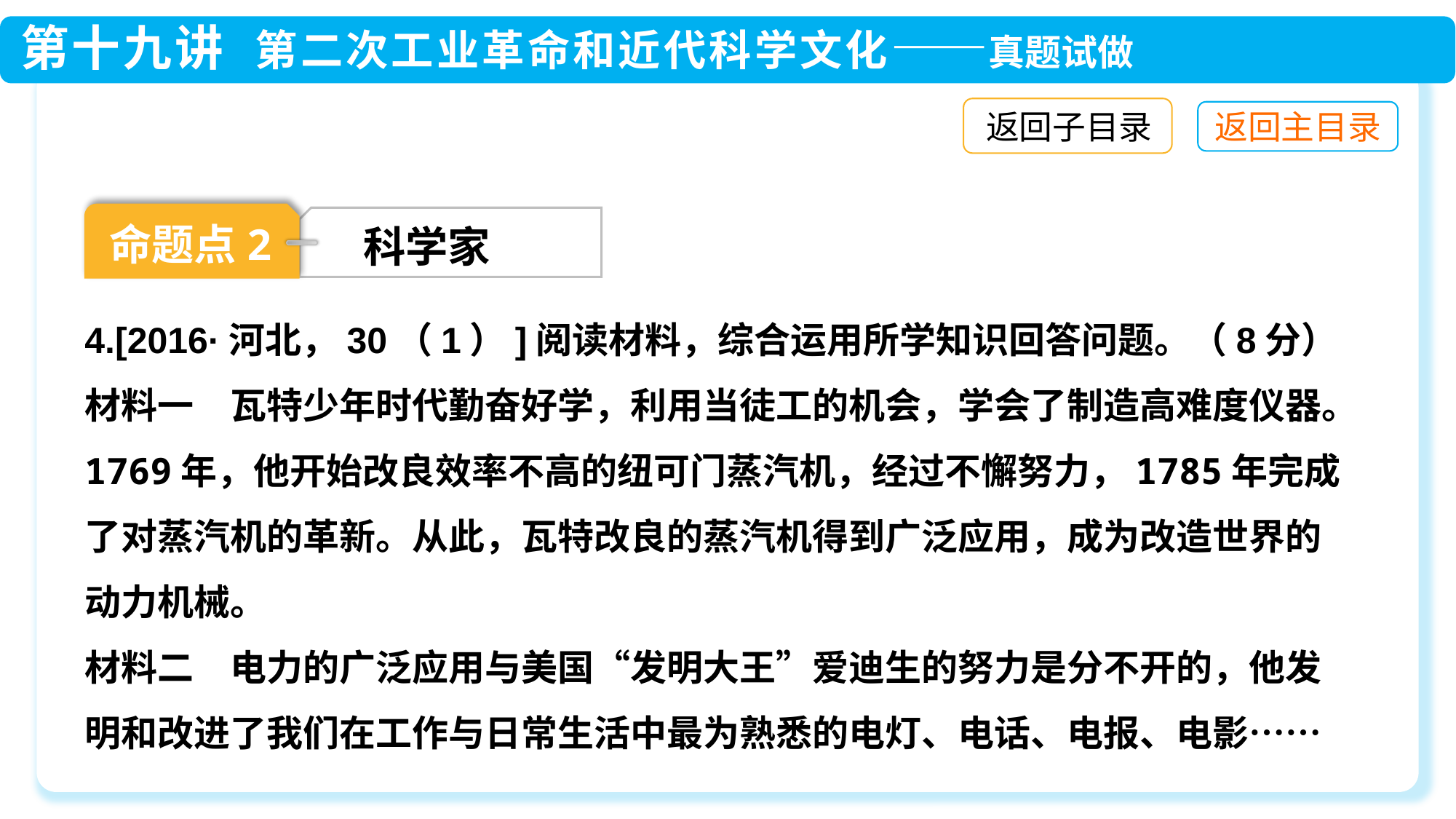

返回子目录

命题点2
科学家

4.[2016·河北，30（1）]阅读材料，综合运用所学知识回答问题。（8分）
材料一　瓦特少年时代勤奋好学，利用当徒工的机会，学会了制造高难度仪器。1769年，他开始改良效率不高的纽可门蒸汽机，经过不懈努力，1785年完成了对蒸汽机的革新。从此，瓦特改良的蒸汽机得到广泛应用，成为改造世界的动力机械。
材料二　电力的广泛应用与美国“发明大王”爱迪生的努力是分不开的，他发明和改进了我们在工作与日常生活中最为熟悉的电灯、电话、电报、电影……